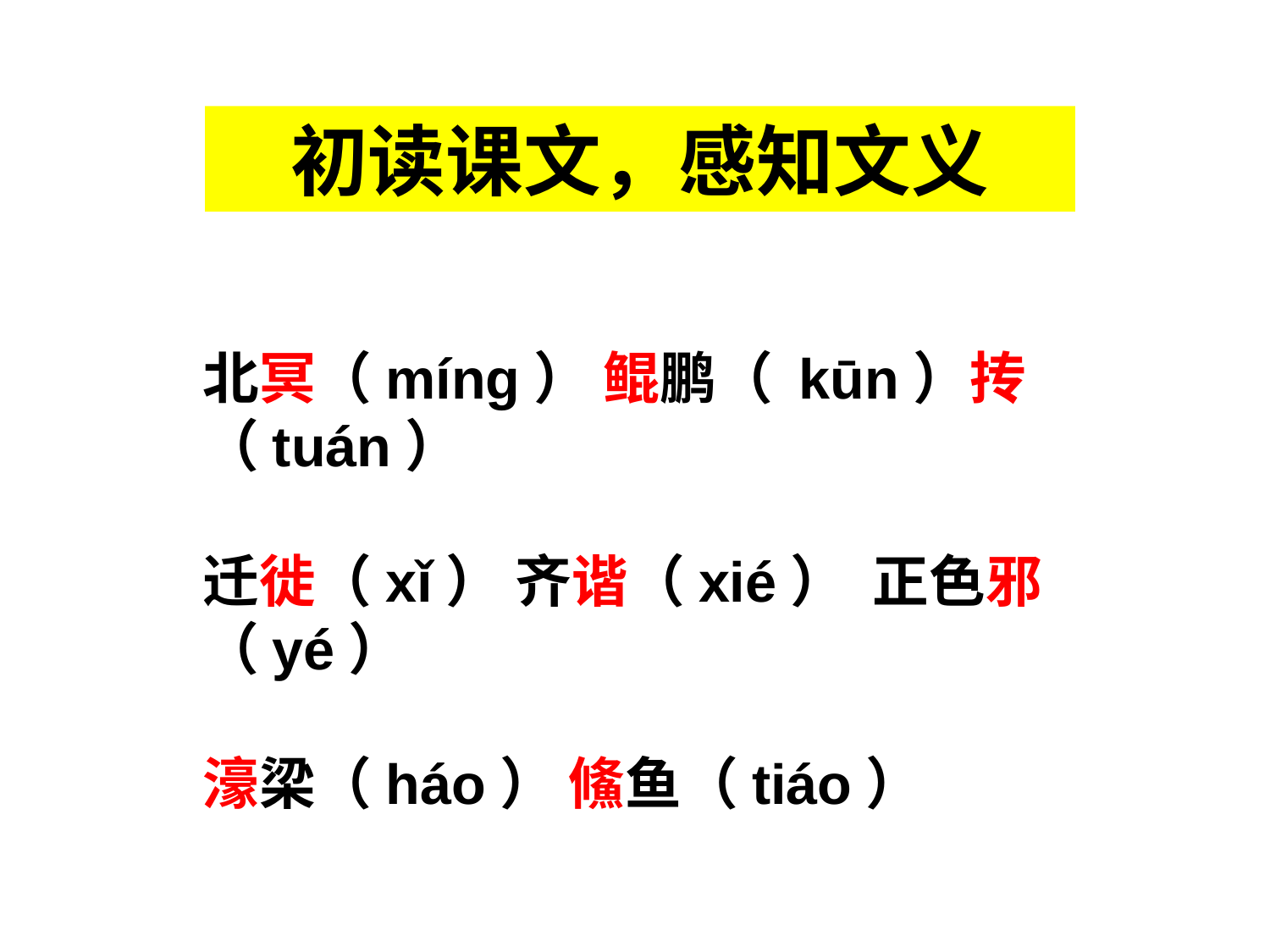

初读课文，感知文义
北冥（míng） 鲲鹏（ kūn）抟（tuán）

迁徙（xǐ） 齐谐（xié）  正色邪（yé）

濠梁（háo） 鯈鱼（tiáo）